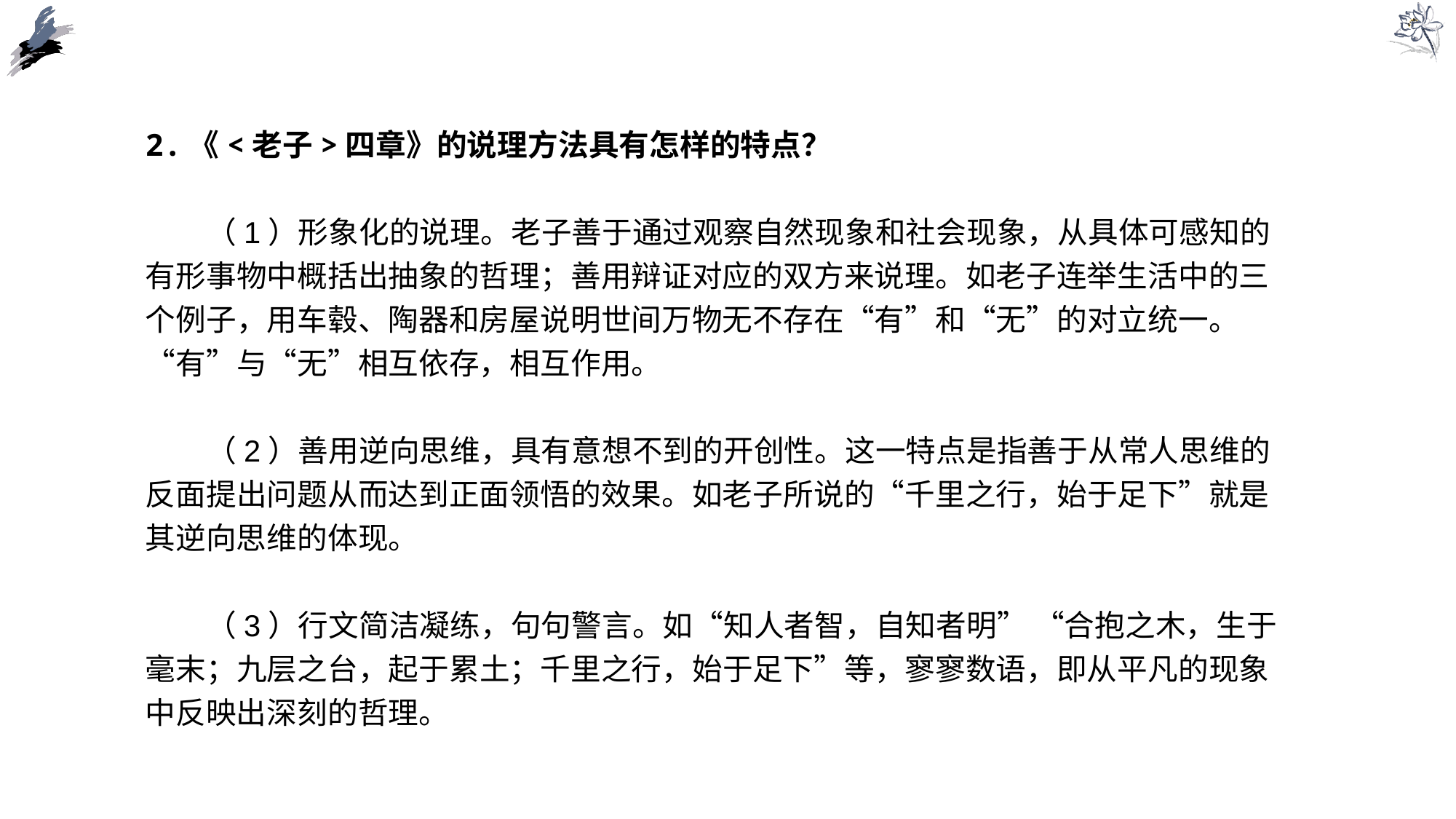

2.《<老子>四章》的说理方法具有怎样的特点？

（1）形象化的说理。老子善于通过观察自然现象和社会现象，从具体可感知的有形事物中概括出抽象的哲理；善用辩证对应的双方来说理。如老子连举生活中的三个例子，用车毂、陶器和房屋说明世间万物无不存在“有”和“无”的对立统一。“有”与“无”相互依存，相互作用。

（2）善用逆向思维，具有意想不到的开创性。这一特点是指善于从常人思维的反面提出问题从而达到正面领悟的效果。如老子所说的“千里之行，始于足下”就是其逆向思维的体现。

（3）行文简洁凝练，句句警言。如“知人者智，自知者明” “合抱之木，生于毫末；九层之台，起于累土；千里之行，始于足下”等，寥寥数语，即从平凡的现象中反映出深刻的哲理。